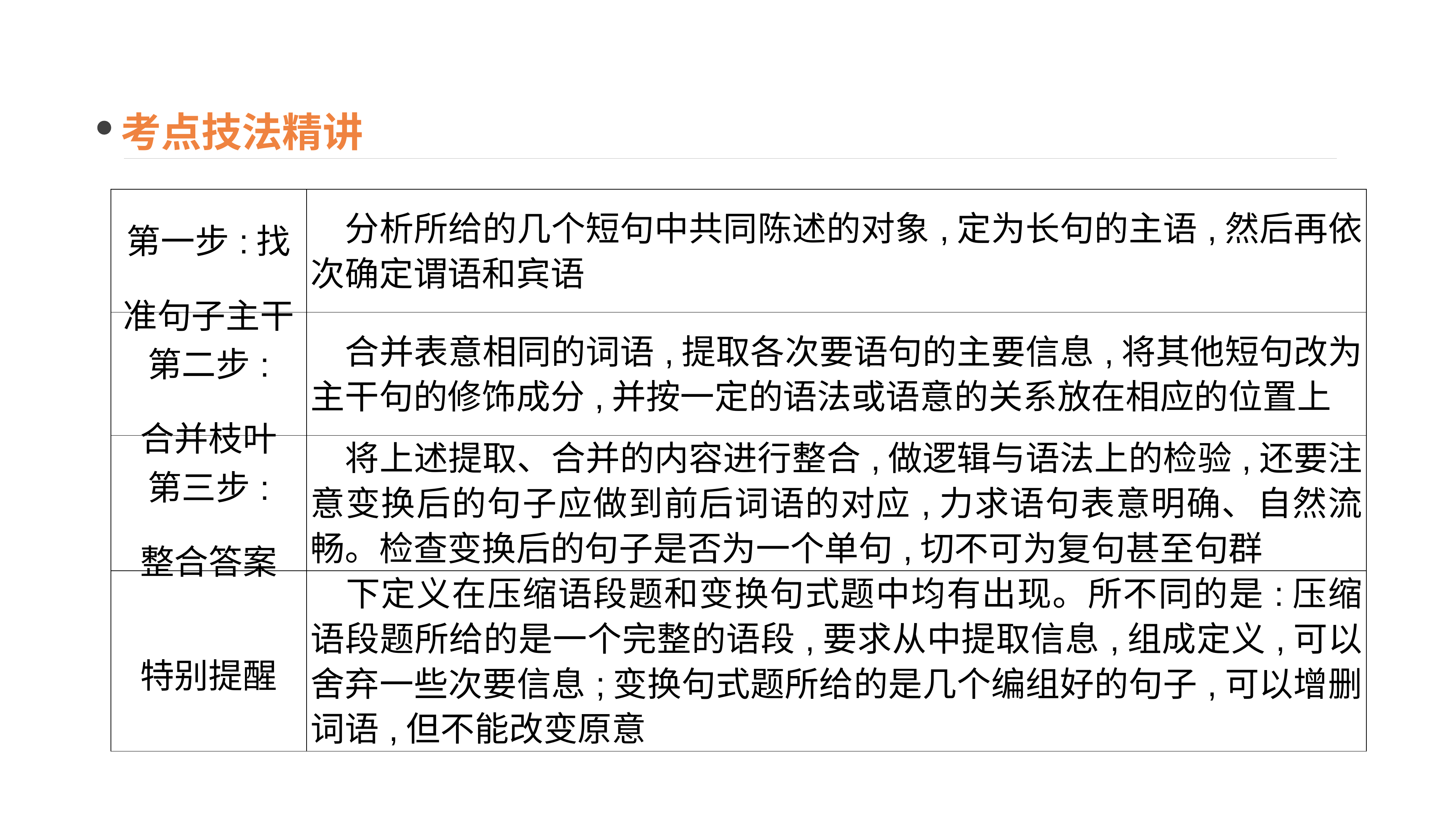

考点技法精讲

| 第一步:找 准句子主干 | 分析所给的几个短句中共同陈述的对象,定为长句的主语,然后再依次确定谓语和宾语 |
| --- | --- |
| 第二步: 合并枝叶 | 合并表意相同的词语,提取各次要语句的主要信息,将其他短句改为主干句的修饰成分,并按一定的语法或语意的关系放在相应的位置上 |
| 第三步: 整合答案 | 将上述提取、合并的内容进行整合,做逻辑与语法上的检验,还要注意变换后的句子应做到前后词语的对应,力求语句表意明确、自然流畅。检查变换后的句子是否为一个单句,切不可为复句甚至句群 |
| 特别提醒 | 下定义在压缩语段题和变换句式题中均有出现。所不同的是:压缩语段题所给的是一个完整的语段,要求从中提取信息,组成定义,可以舍弃一些次要信息;变换句式题所给的是几个编组好的句子,可以增删词语,但不能改变原意 |